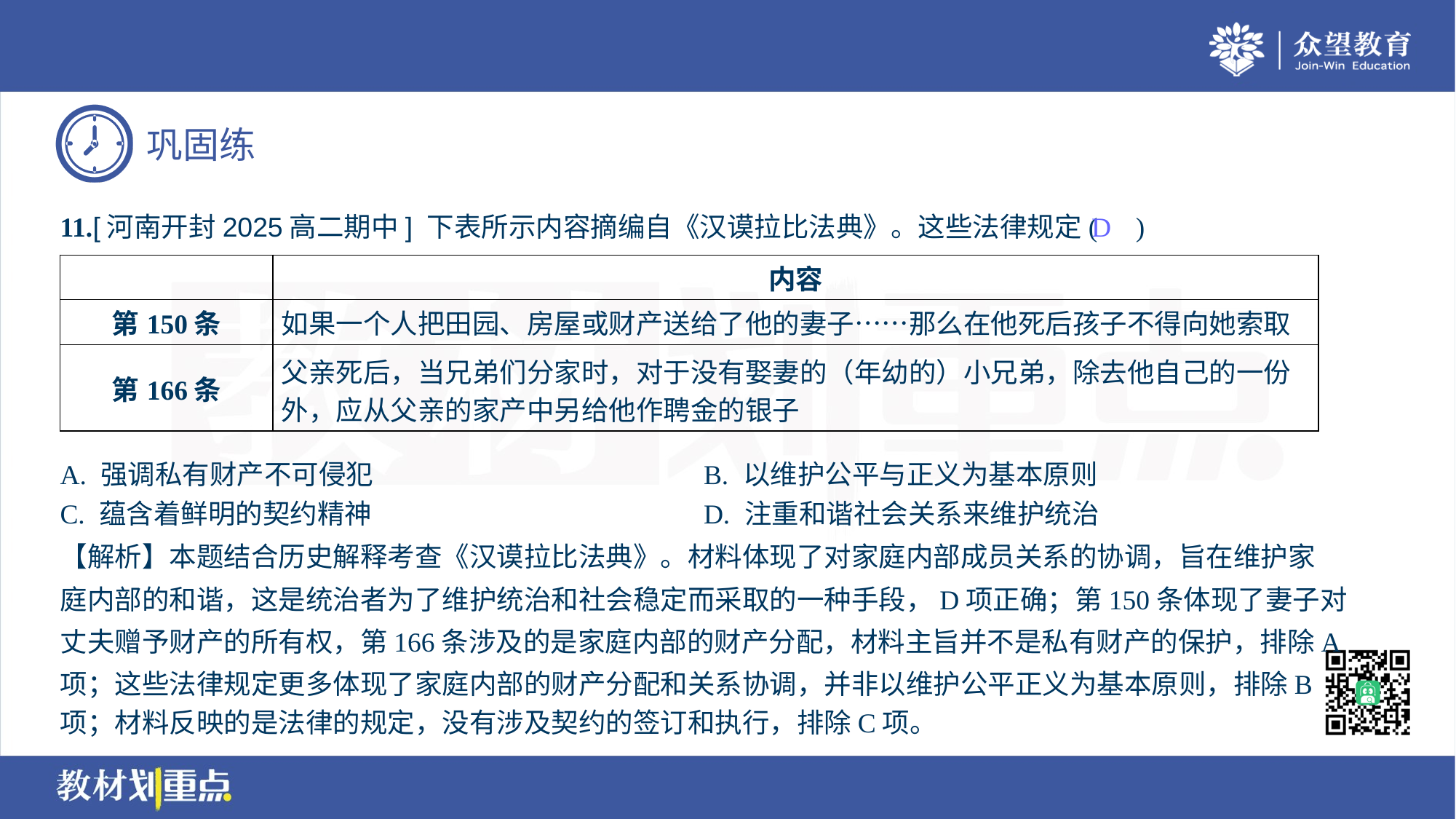

11.[河南开封2025高二期中] 下表所示内容摘编自《汉谟拉比法典》。这些法律规定(     )
D
|  | 内容 |
| --- | --- |
| 第150条 | 如果一个人把田园、房屋或财产送给了他的妻子……那么在他死后孩子不得向她索取 |
| 第166条 | 父亲死后，当兄弟们分家时，对于没有娶妻的（年幼的）小兄弟，除去他自己的一份 外，应从父亲的家产中另给他作聘金的银子 |
A. 强调私有财产不可侵犯	B. 以维护公平与正义为基本原则
C. 蕴含着鲜明的契约精神	D. 注重和谐社会关系来维护统治
【解析】本题结合历史解释考查《汉谟拉比法典》。材料体现了对家庭内部成员关系的协调，旨在维护家
庭内部的和谐，这是统治者为了维护统治和社会稳定而采取的一种手段，D项正确；第150条体现了妻子对
丈夫赠予财产的所有权，第166条涉及的是家庭内部的财产分配，材料主旨并不是私有财产的保护，排除A
项；这些法律规定更多体现了家庭内部的财产分配和关系协调，并非以维护公平正义为基本原则，排除B
项；材料反映的是法律的规定，没有涉及契约的签订和执行，排除C项。